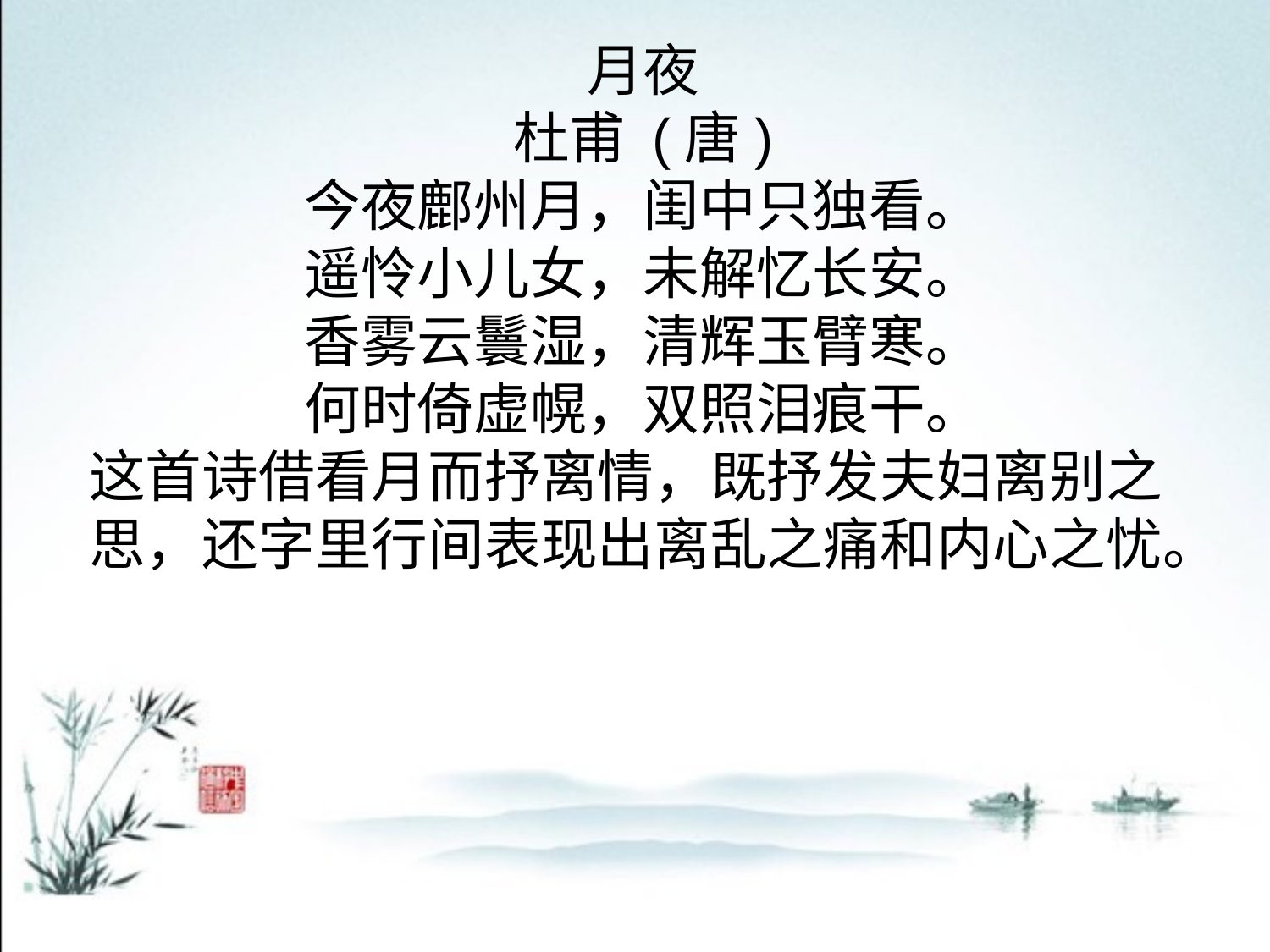

月夜
杜甫 (唐)
今夜鄜州月，闺中只独看。
遥怜小儿女，未解忆长安。
香雾云鬟湿，清辉玉臂寒。
何时倚虚幌，双照泪痕干。
这首诗借看月而抒离情，既抒发夫妇离别之思，还字里行间表现出离乱之痛和内心之忧。